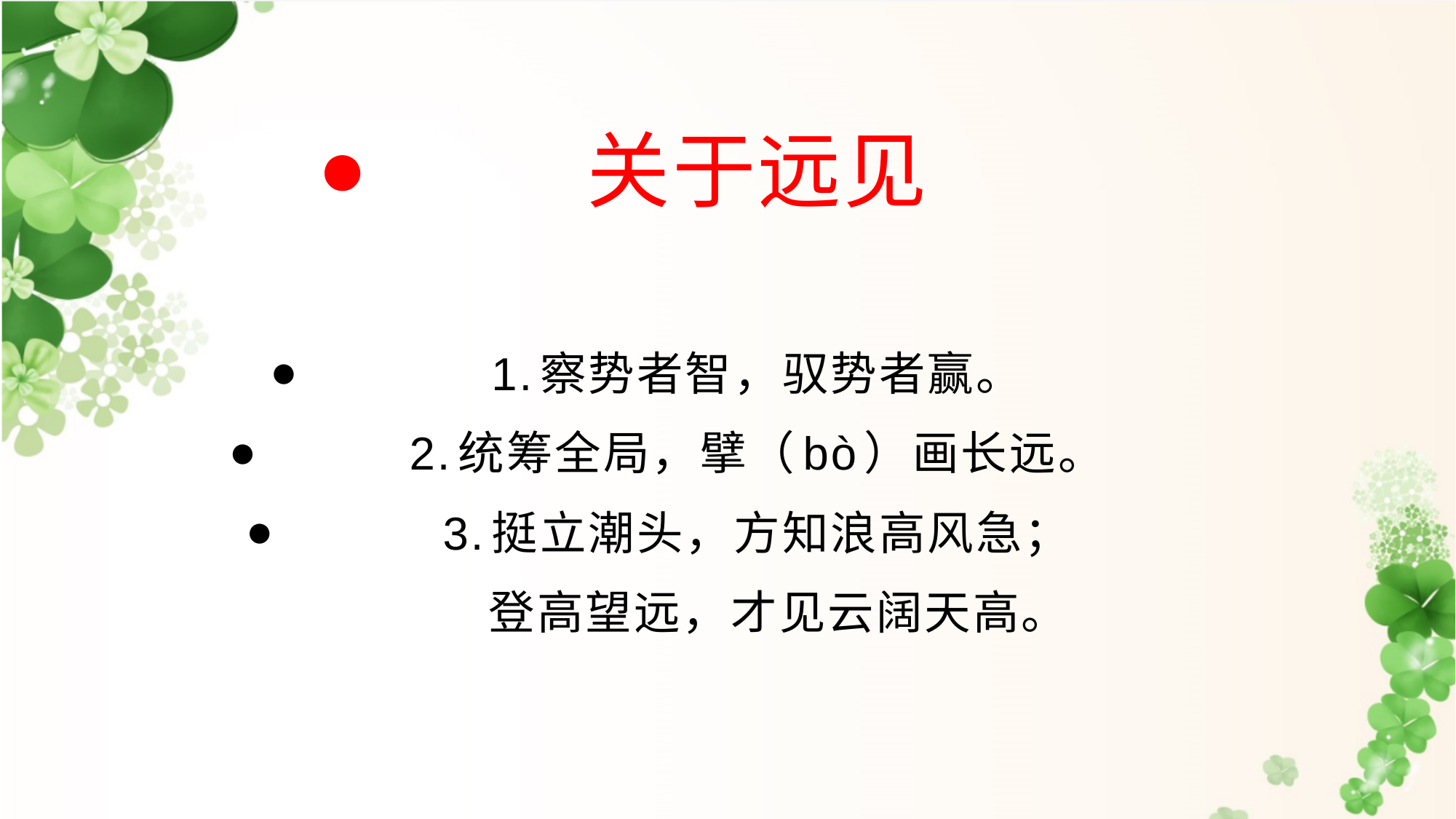

关于远见

1.察势者智，驭势者赢。
2.统筹全局，擘（bò）画长远。
3.挺立潮头，方知浪高风急；
     登高望远，才见云阔天高。